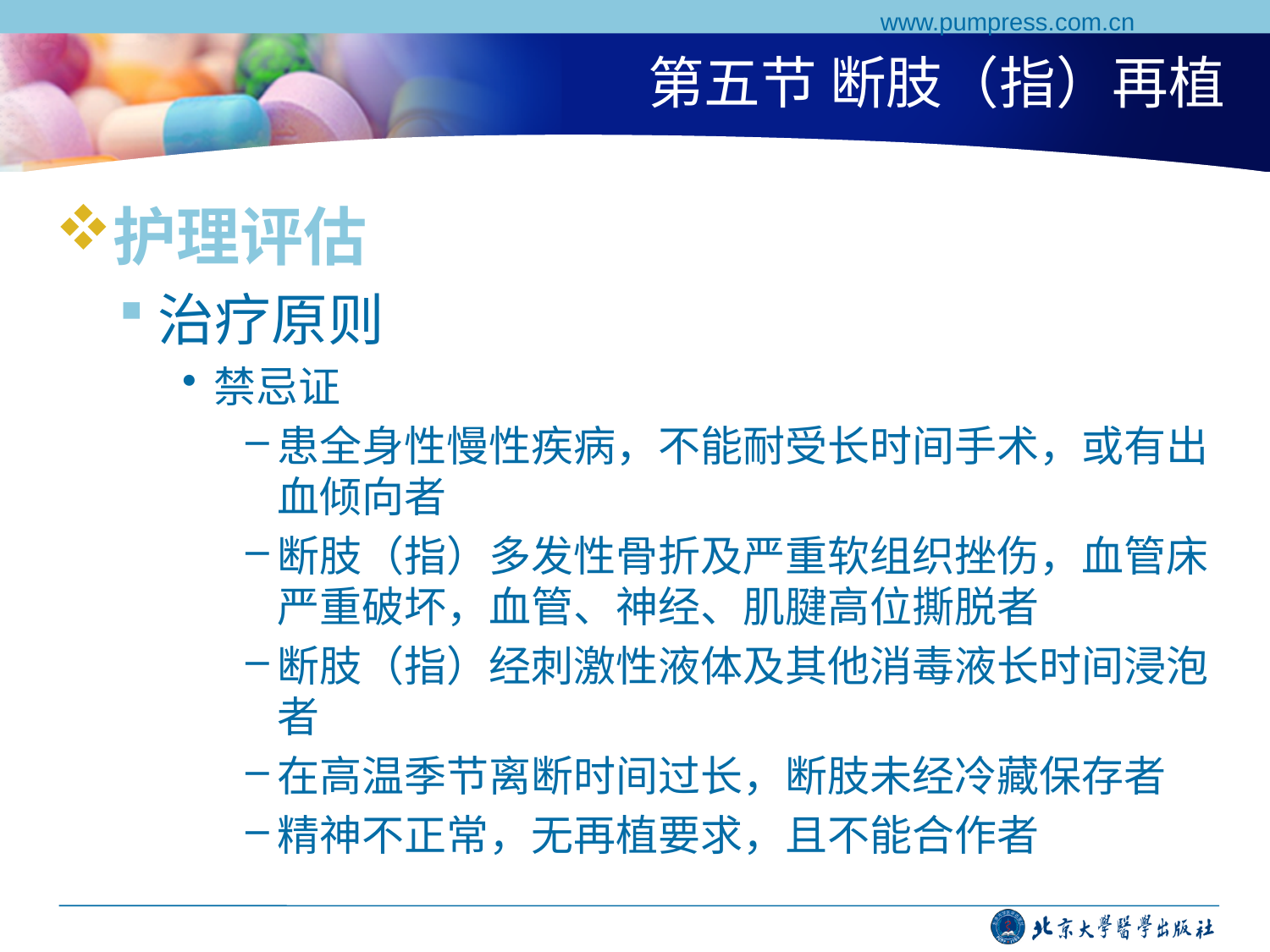

www.pumpress.com.cn
# 第五节 断肢（指）再植
护理评估
治疗原则
禁忌证
患全身性慢性疾病，不能耐受长时间手术，或有出血倾向者
断肢（指）多发性骨折及严重软组织挫伤，血管床严重破坏，血管、神经、肌腱高位撕脱者
断肢（指）经刺激性液体及其他消毒液长时间浸泡者
在高温季节离断时间过长，断肢未经冷藏保存者
精神不正常，无再植要求，且不能合作者